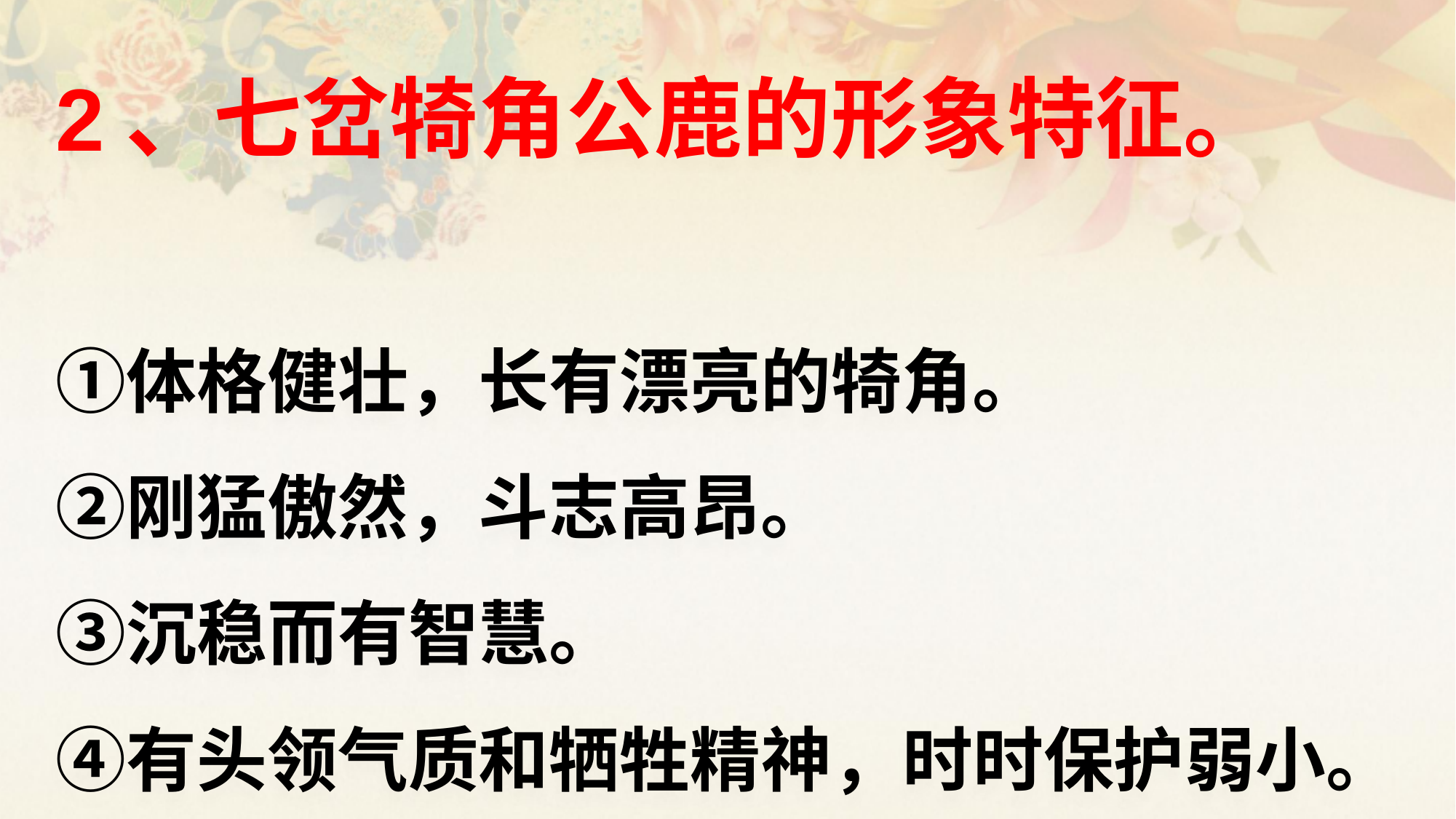

# 2、七岔犄角公鹿的形象特征。 ①体格健壮，长有漂亮的犄角。 ②刚猛傲然，斗志高昂。 ③沉稳而有智慧。 ④有头领气质和牺牲精神，时时保护弱小。